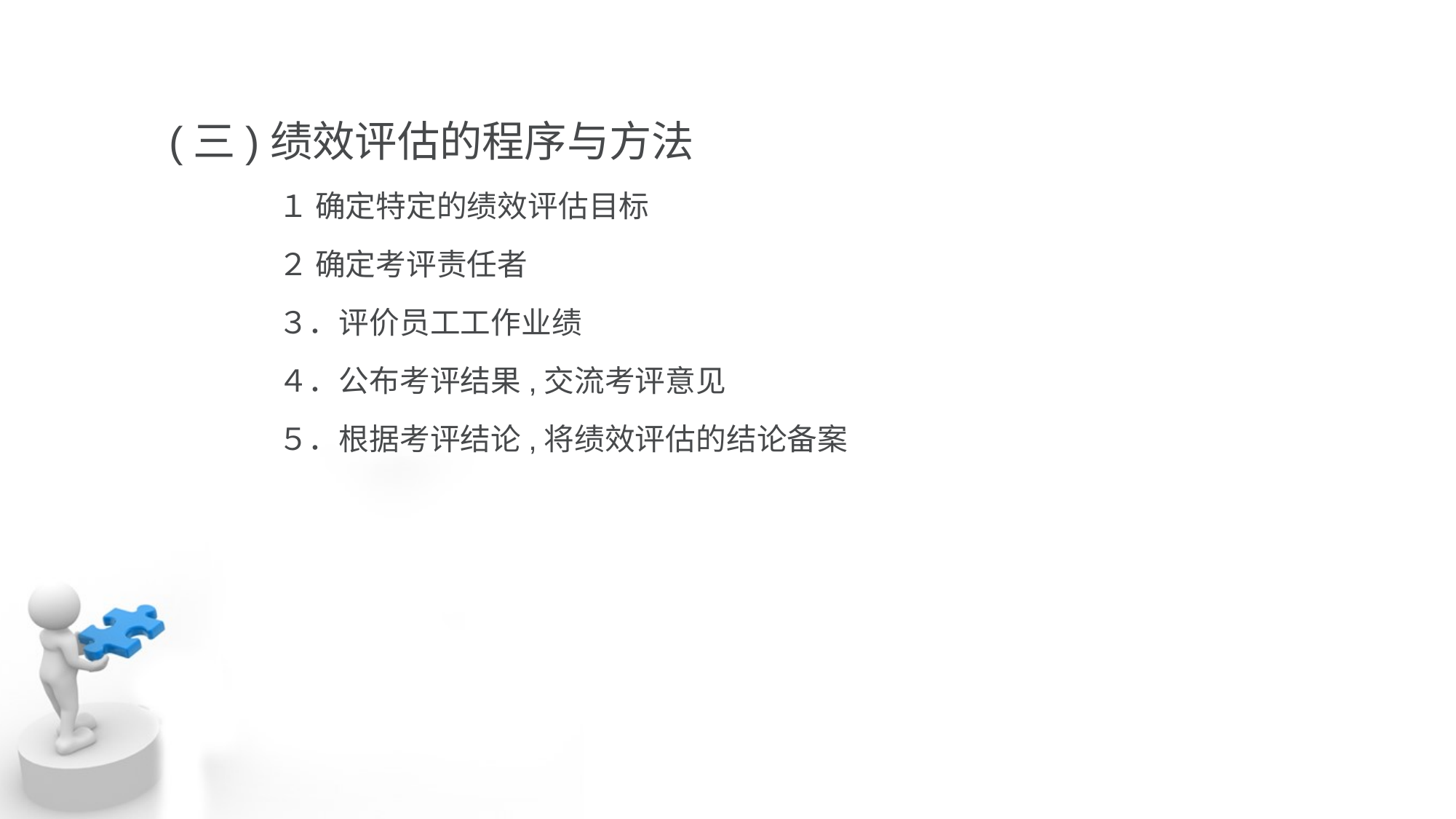

(三)绩效评估的程序与方法
	１ 确定特定的绩效评估目标
	２ 确定考评责任者
	３．评价员工工作业绩
	４．公布考评结果,交流考评意见
	５．根据考评结论,将绩效评估的结论备案